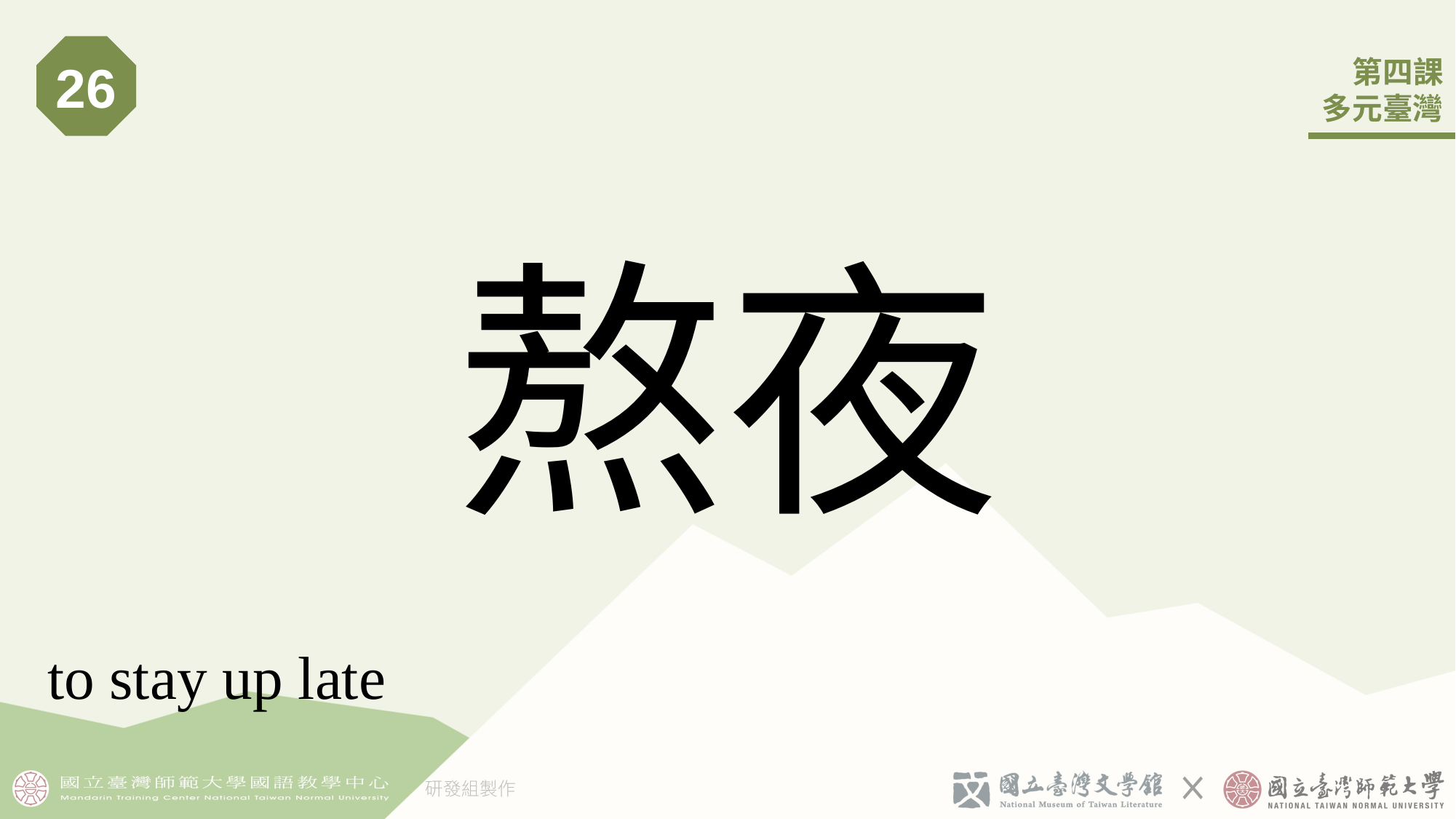

26
# 熬夜
to stay up late